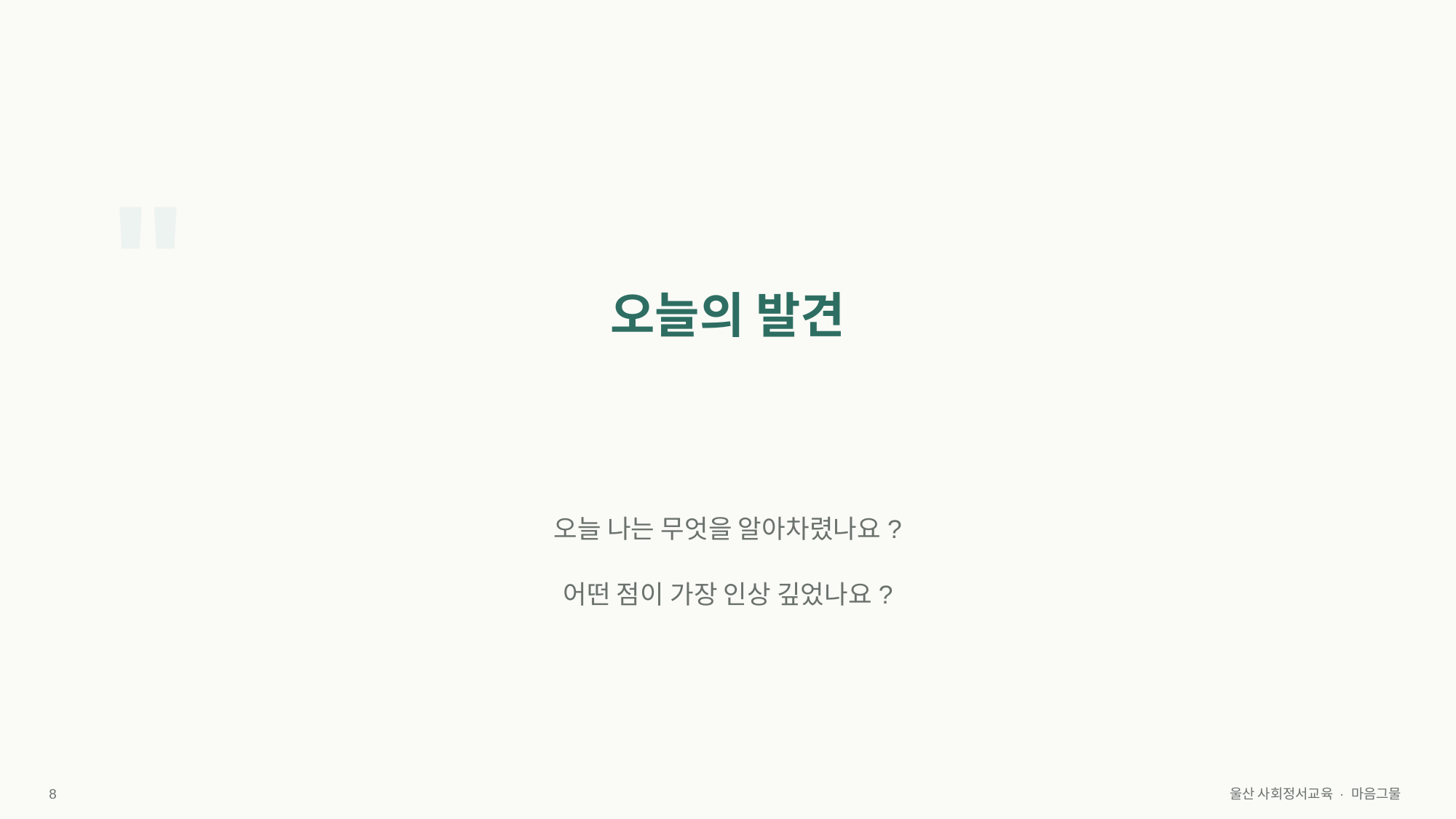

"
오늘의 발견
오늘 나는 무엇을 알아차렸나요?
어떤 점이 가장 인상 깊었나요?
8
울산 사회정서교육 · 마음그물